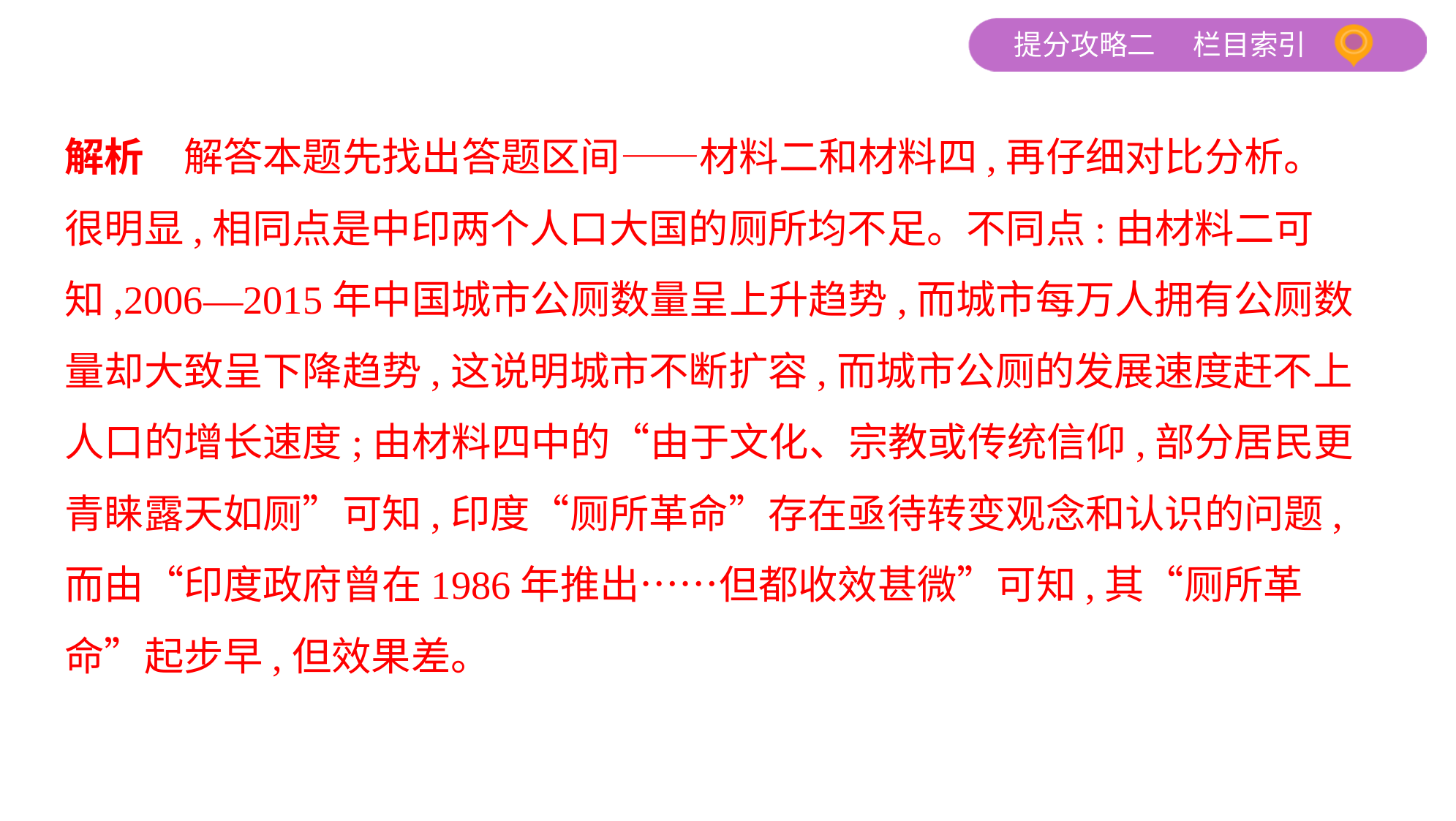

解析　解答本题先找出答题区间——材料二和材料四,再仔细对比分析。很明显,相同点是中印两个人口大国的厕所均不足。不同点:由材料二可知,2006—2015年中国城市公厕数量呈上升趋势,而城市每万人拥有公厕数量却大致呈下降趋势,这说明城市不断扩容,而城市公厕的发展速度赶不上人口的增长速度;由材料四中的“由于文化、宗教或传统信仰,部分居民更青睐露天如厕”可知,印度“厕所革命”存在亟待转变观念和认识的问题,而由“印度政府曾在1986年推出……但都收效甚微”可知,其“厕所革命”起步早,但效果差。